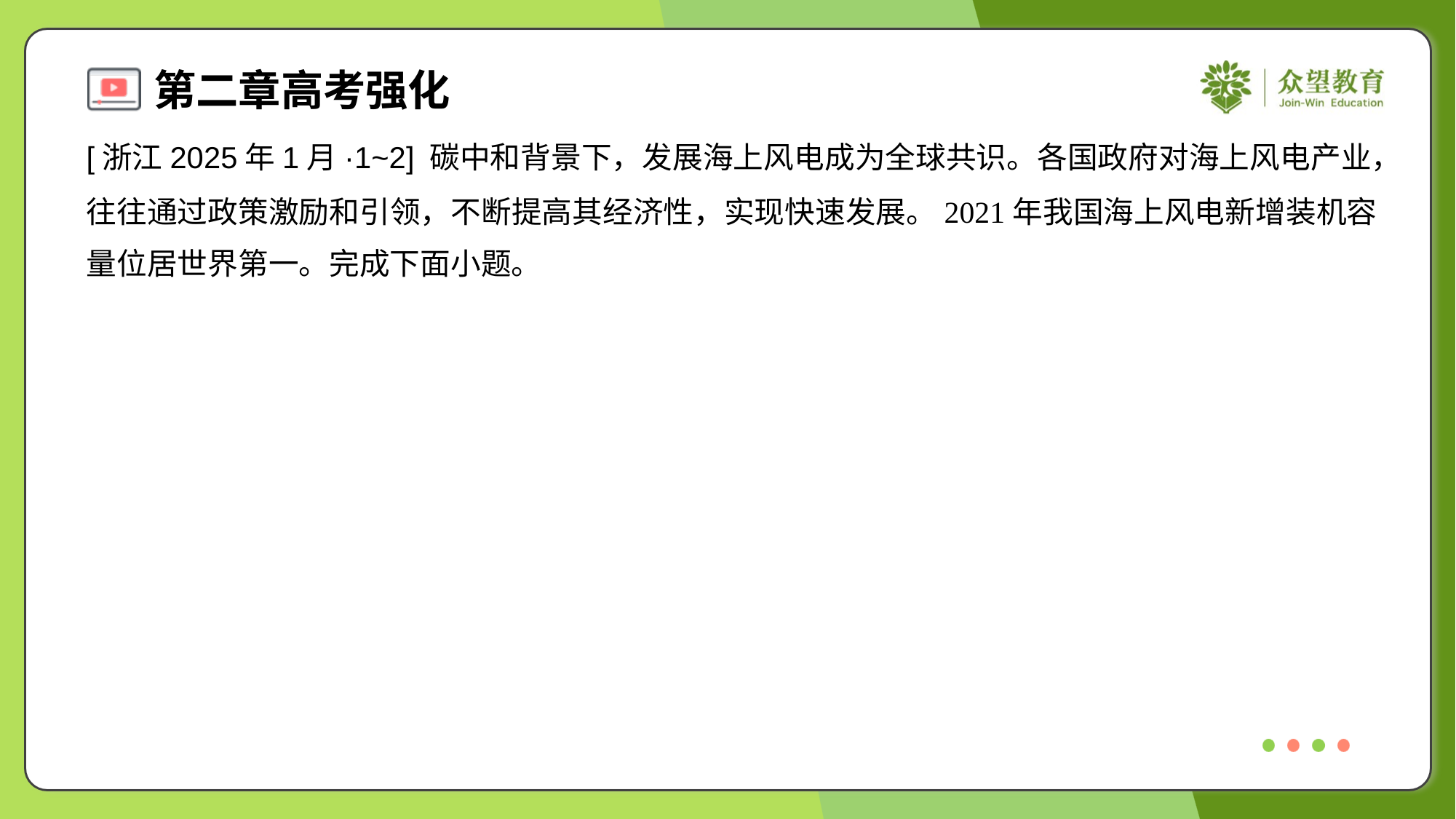

[浙江2025年1月·1~2] 碳中和背景下，发展海上风电成为全球共识。各国政府对海上风电产业，
往往通过政策激励和引领，不断提高其经济性，实现快速发展。2021年我国海上风电新增装机容
量位居世界第一。完成下面小题。